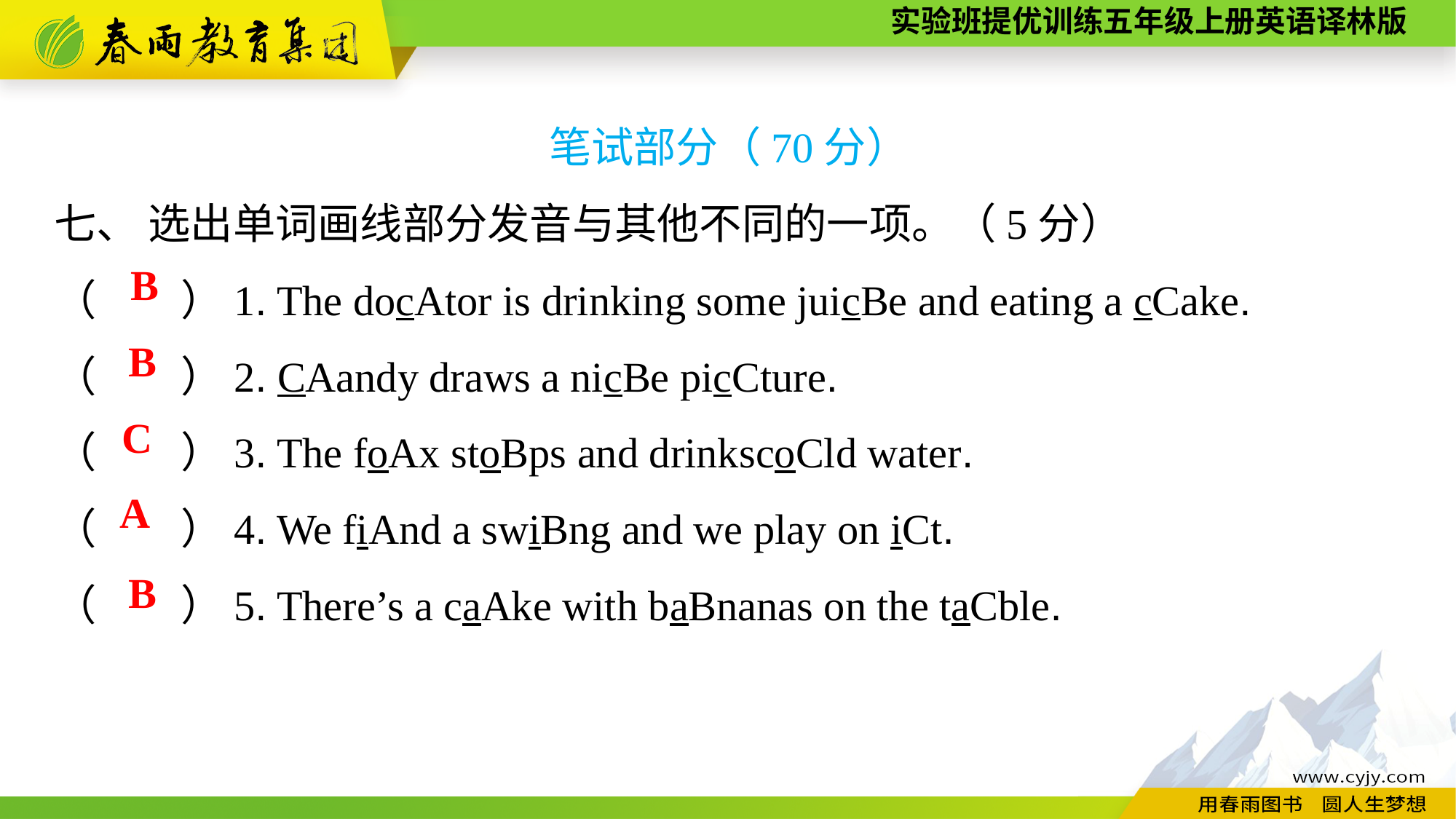

笔试部分（70分）
七、 选出单词画线部分发音与其他不同的一项。（5分）
（　　）1. The docAtor is drinking some juicBe and eating a cCake.
（　　）2. CAandy draws a nicBe picCture.
（　　）3. The foAx stoBps and drinkscoCld water.
（　　）4. We fiAnd a swiBng and we play on iCt.
（　　）5. There’s a caAke with baBnanas on the taCble.
B
B
C
A
B